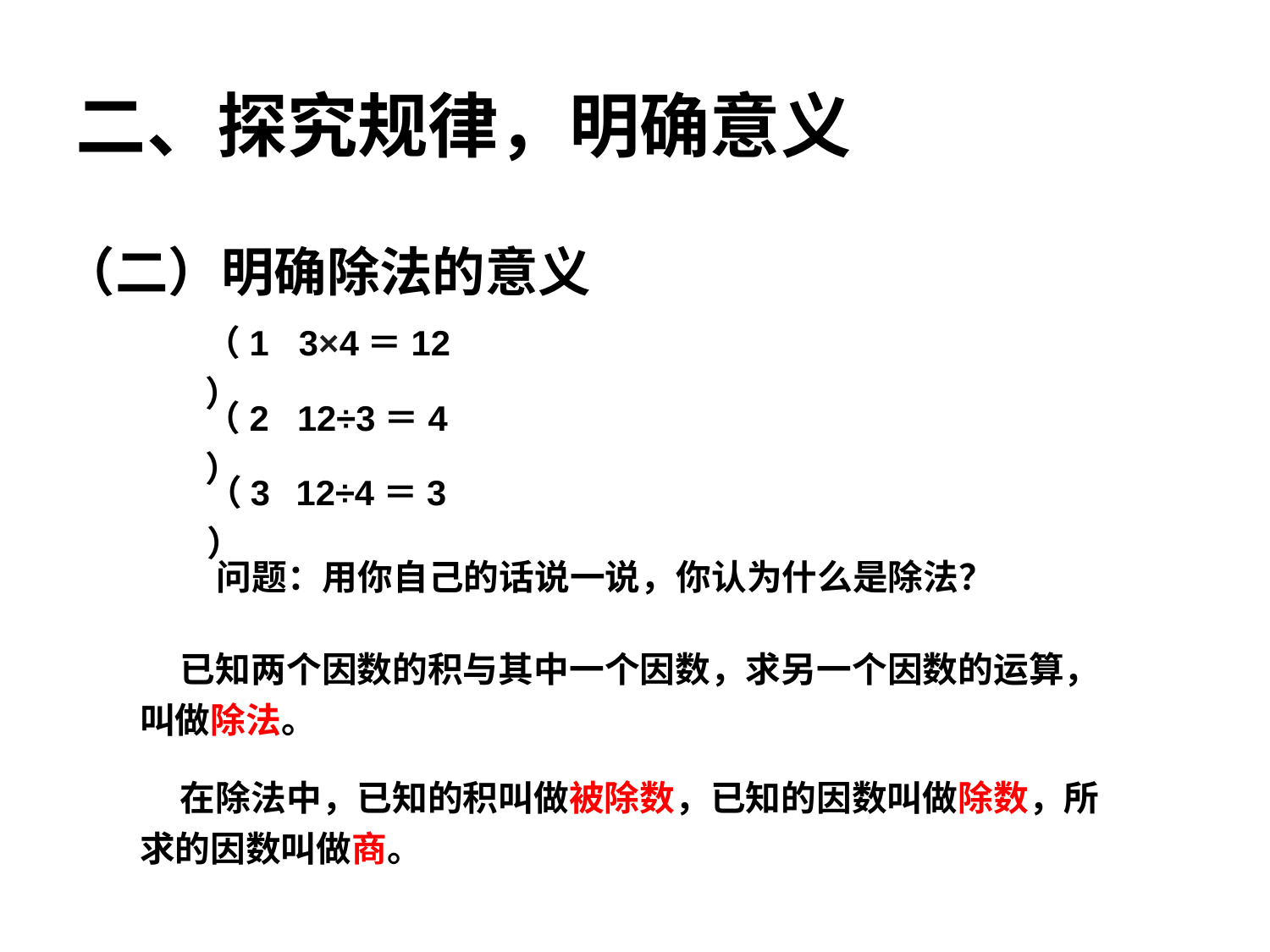

二、探究规律，明确意义
（二）明确除法的意义
（1）
3×4＝12
（2）
12÷3＝4
（3）
12÷4＝3
问题：用你自己的话说一说，你认为什么是除法？
    已知两个因数的积与其中一个因数，求另一个因数的运算，
叫做除法。
    在除法中，已知的积叫做被除数，已知的因数叫做除数，所
求的因数叫做商。